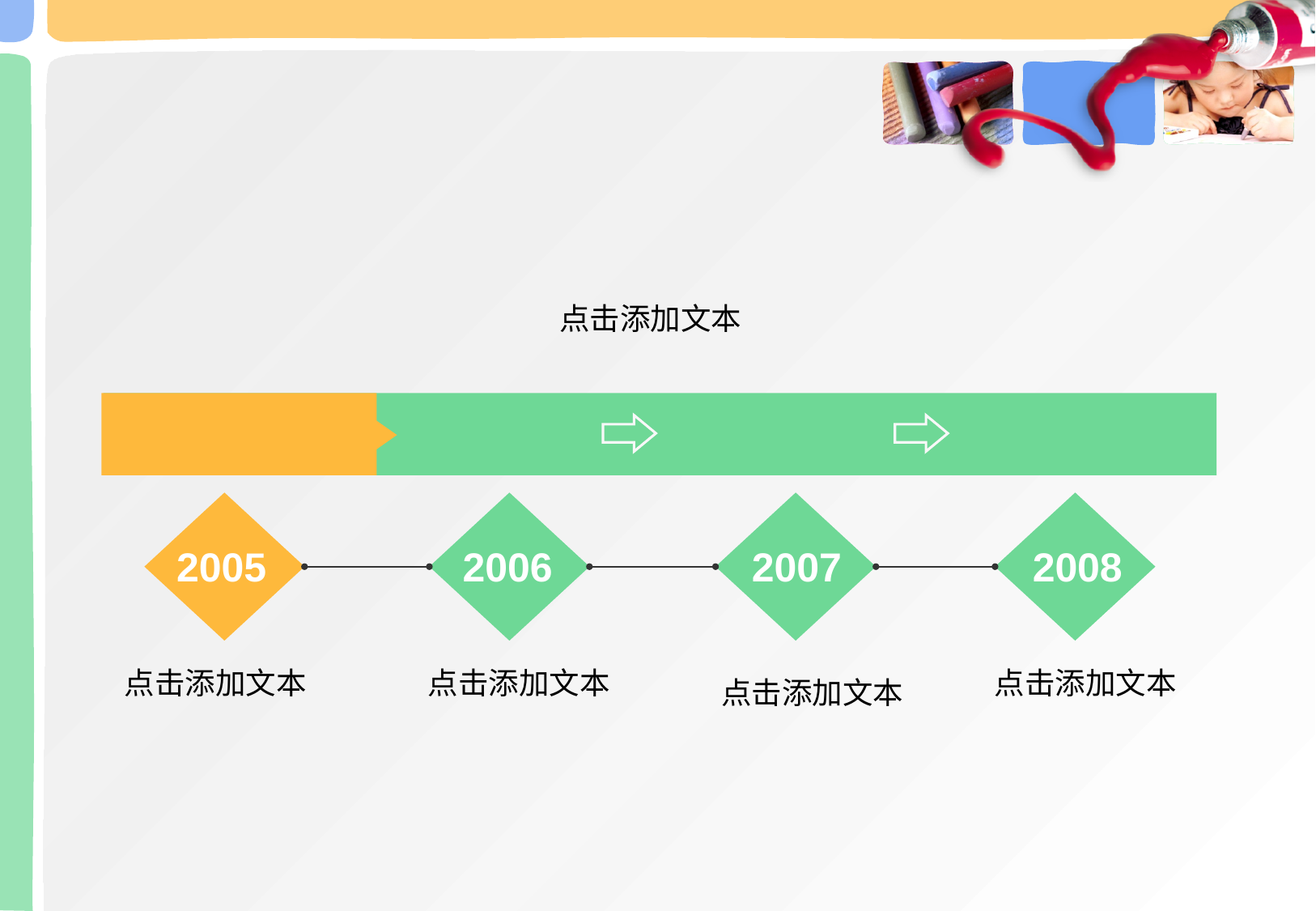

点击添加文本

2005
2006
2007
2008
点击添加文本
点击添加文本
点击添加文本
点击添加文本